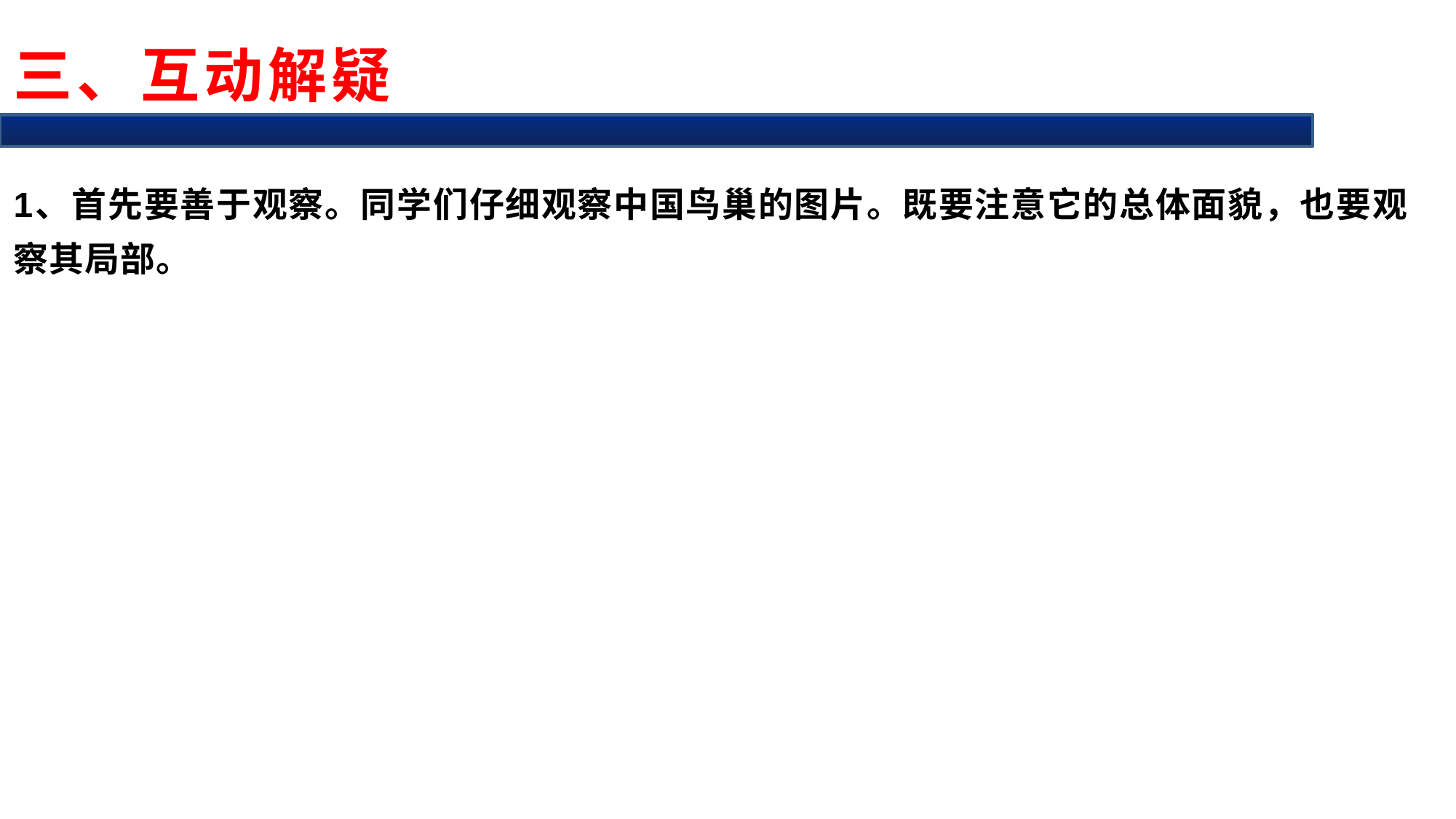

三、互动解疑

1、首先要善于观察。同学们仔细观察中国鸟巢的图片。既要注意它的总体面貌，也要观察其局部。